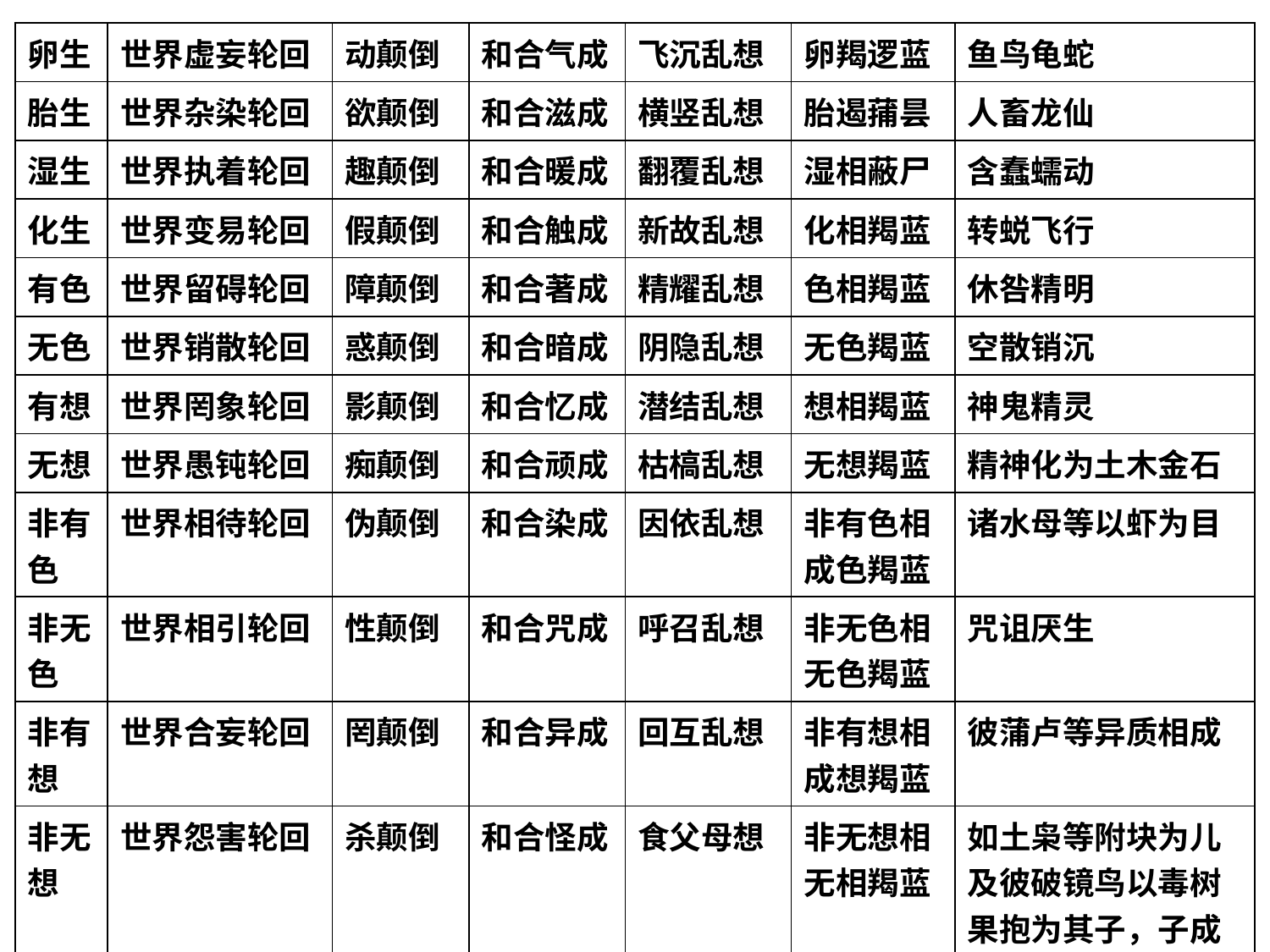

| 卵生 | 世界虚妄轮回 | 动颠倒 | 和合气成 | 飞沉乱想 | 卵羯逻蓝 | 鱼鸟龟蛇 |
| --- | --- | --- | --- | --- | --- | --- |
| 胎生 | 世界杂染轮回 | 欲颠倒 | 和合滋成 | 横竖乱想 | 胎遏蒱昙 | 人畜龙仙 |
| 湿生 | 世界执着轮回 | 趣颠倒 | 和合暖成 | 翻覆乱想 | 湿相蔽尸 | 含蠢蠕动 |
| 化生 | 世界变易轮回 | 假颠倒 | 和合触成 | 新故乱想 | 化相羯蓝 | 转蜕飞行 |
| 有色 | 世界留碍轮回 | 障颠倒 | 和合著成 | 精耀乱想 | 色相羯蓝 | 休咎精明 |
| 无色 | 世界销散轮回 | 惑颠倒 | 和合暗成 | 阴隐乱想 | 无色羯蓝 | 空散销沉 |
| 有想 | 世界罔象轮回 | 影颠倒 | 和合忆成 | 潜结乱想 | 想相羯蓝 | 神鬼精灵 |
| 无想 | 世界愚钝轮回 | 痴颠倒 | 和合顽成 | 枯槁乱想 | 无想羯蓝 | 精神化为土木金石 |
| 非有色 | 世界相待轮回 | 伪颠倒 | 和合染成 | 因依乱想 | 非有色相成色羯蓝 | 诸水母等以虾为目 |
| 非无色 | 世界相引轮回 | 性颠倒 | 和合咒成 | 呼召乱想 | 非无色相无色羯蓝 | 咒诅厌生 |
| 非有想 | 世界合妄轮回 | 罔颠倒 | 和合异成 | 回互乱想 | 非有想相成想羯蓝 | 彼蒲卢等异质相成 |
| 非无想 | 世界怨害轮回 | 杀颠倒 | 和合怪成 | 食父母想 | 非无想相无相羯蓝 | 如土枭等附块为儿及彼破镜鸟以毒树果抱为其子，子成父母皆遭其食 |